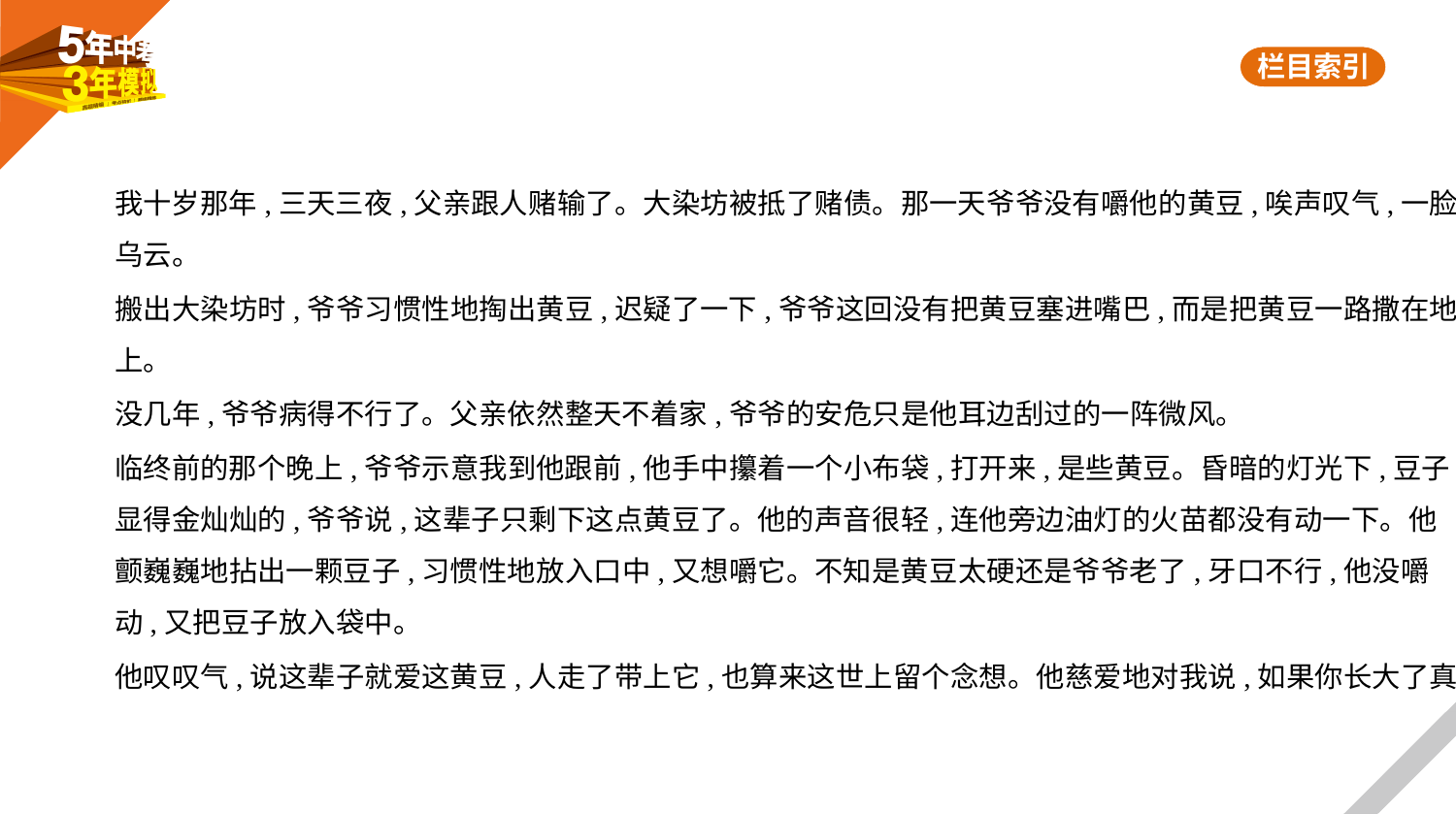

我十岁那年,三天三夜,父亲跟人赌输了。大染坊被抵了赌债。那一天爷爷没有嚼他的黄豆,唉声叹气,一脸
乌云。
搬出大染坊时,爷爷习惯性地掏出黄豆,迟疑了一下,爷爷这回没有把黄豆塞进嘴巴,而是把黄豆一路撒在地
上。
没几年,爷爷病得不行了。父亲依然整天不着家,爷爷的安危只是他耳边刮过的一阵微风。
临终前的那个晚上,爷爷示意我到他跟前,他手中攥着一个小布袋,打开来,是些黄豆。昏暗的灯光下,豆子
显得金灿灿的,爷爷说,这辈子只剩下这点黄豆了。他的声音很轻,连他旁边油灯的火苗都没有动一下。他
颤巍巍地拈出一颗豆子,习惯性地放入口中,又想嚼它。不知是黄豆太硬还是爷爷老了,牙口不行,他没嚼
动,又把豆子放入袋中。
他叹叹气,说这辈子就爱这黄豆,人走了带上它,也算来这世上留个念想。他慈爱地对我说,如果你长大了真